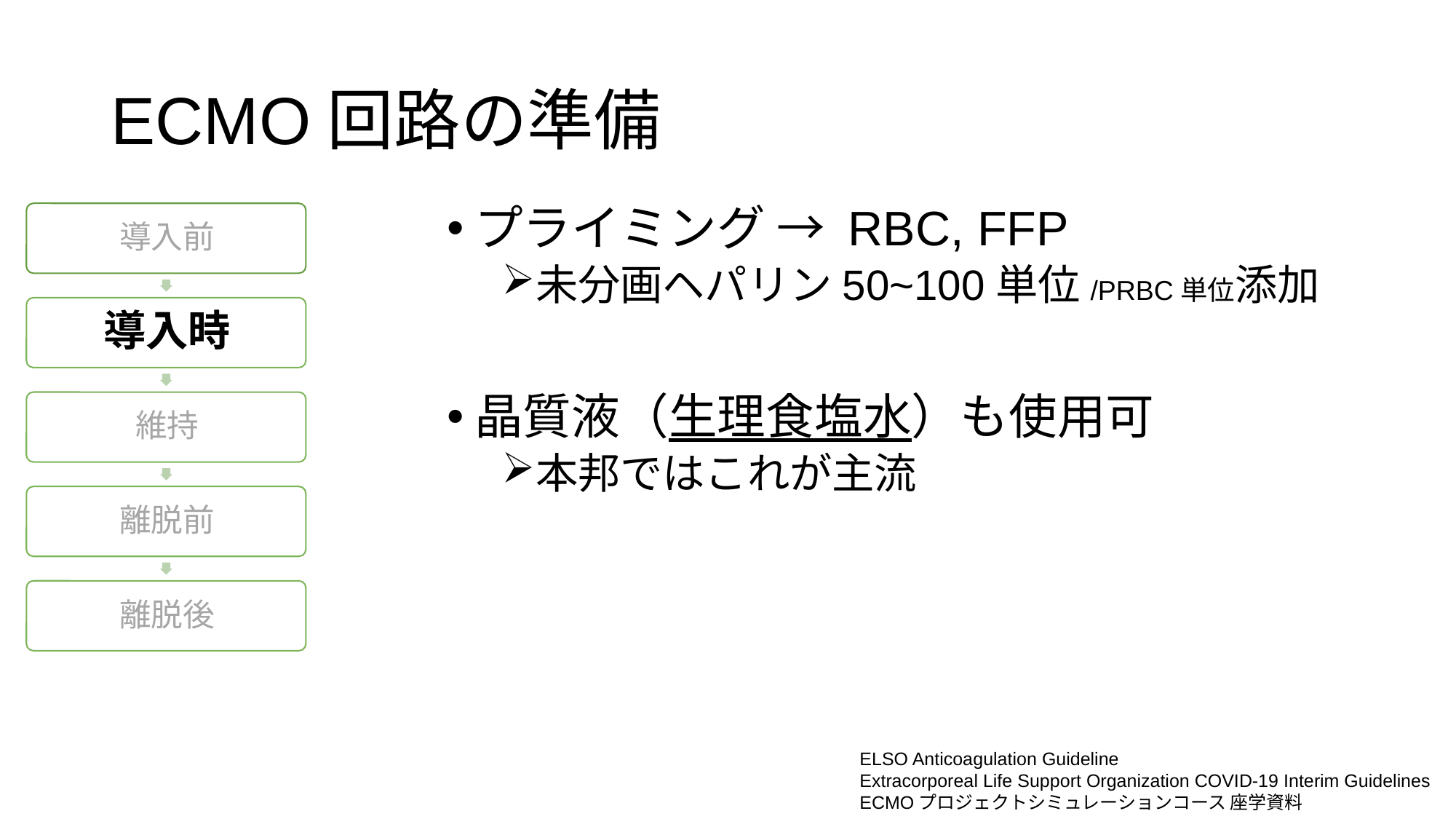

# ECMO回路の準備
導入前
導入時
維持
離脱前
離脱後
プライミング → RBC, FFP
未分画ヘパリン50~100単位/PRBC単位添加

晶質液（生理食塩水）も使用可
本邦ではこれが主流

ELSO Anticoagulation Guideline
Extracorporeal Life Support Organization COVID-19 Interim Guidelines
ECMOプロジェクトシミュレーションコース 座学資料